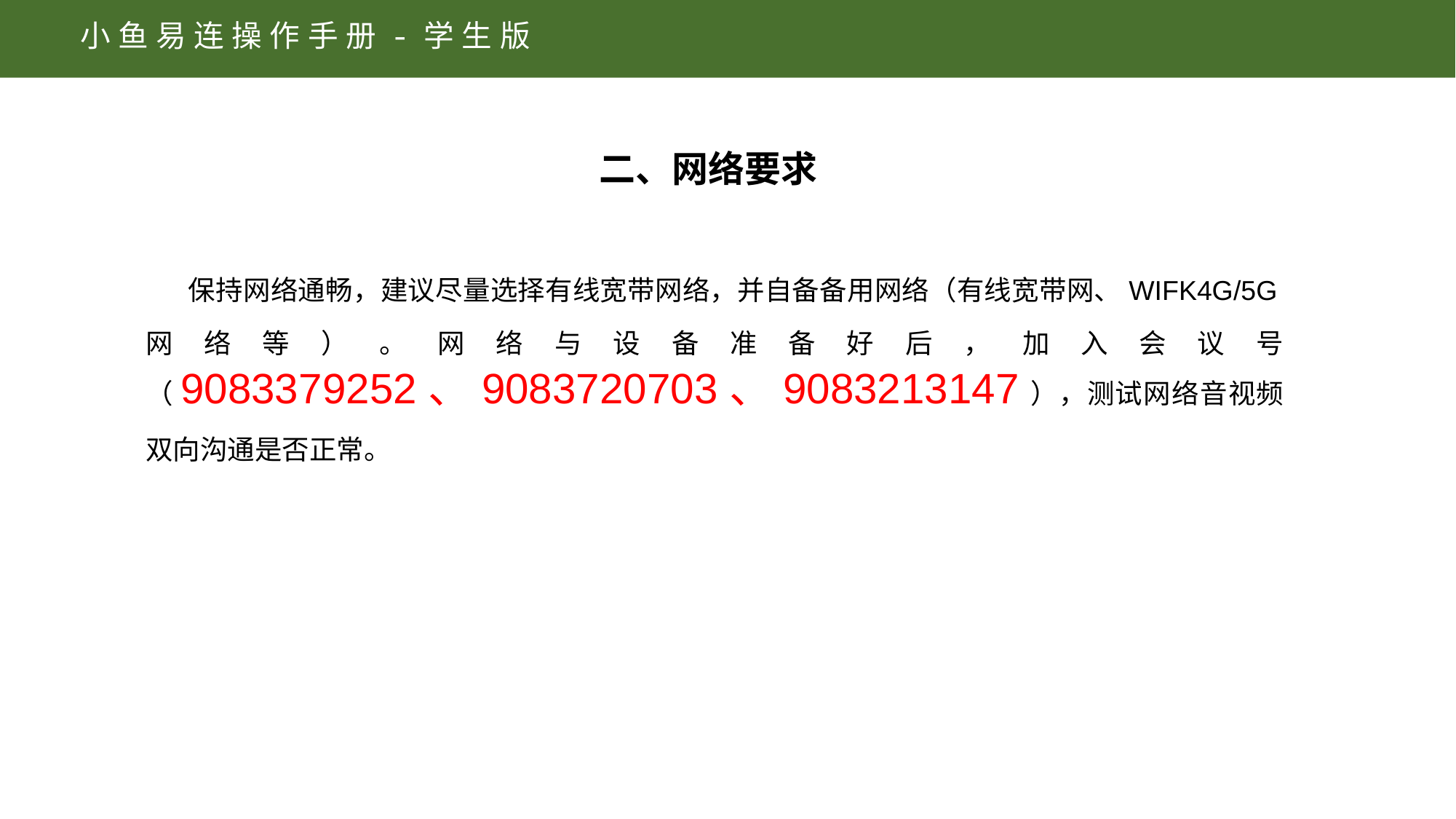

小鱼易连操作手册-学生版
二、网络要求
保持网络通畅，建议尽量选择有线宽带网络，并自备备用网络（有线宽带网、WIFK4G/5G网络等）。网络与设备准备好后，加入会议号（9083379252、9083720703、9083213147），测试网络音视频双向沟通是否正常。